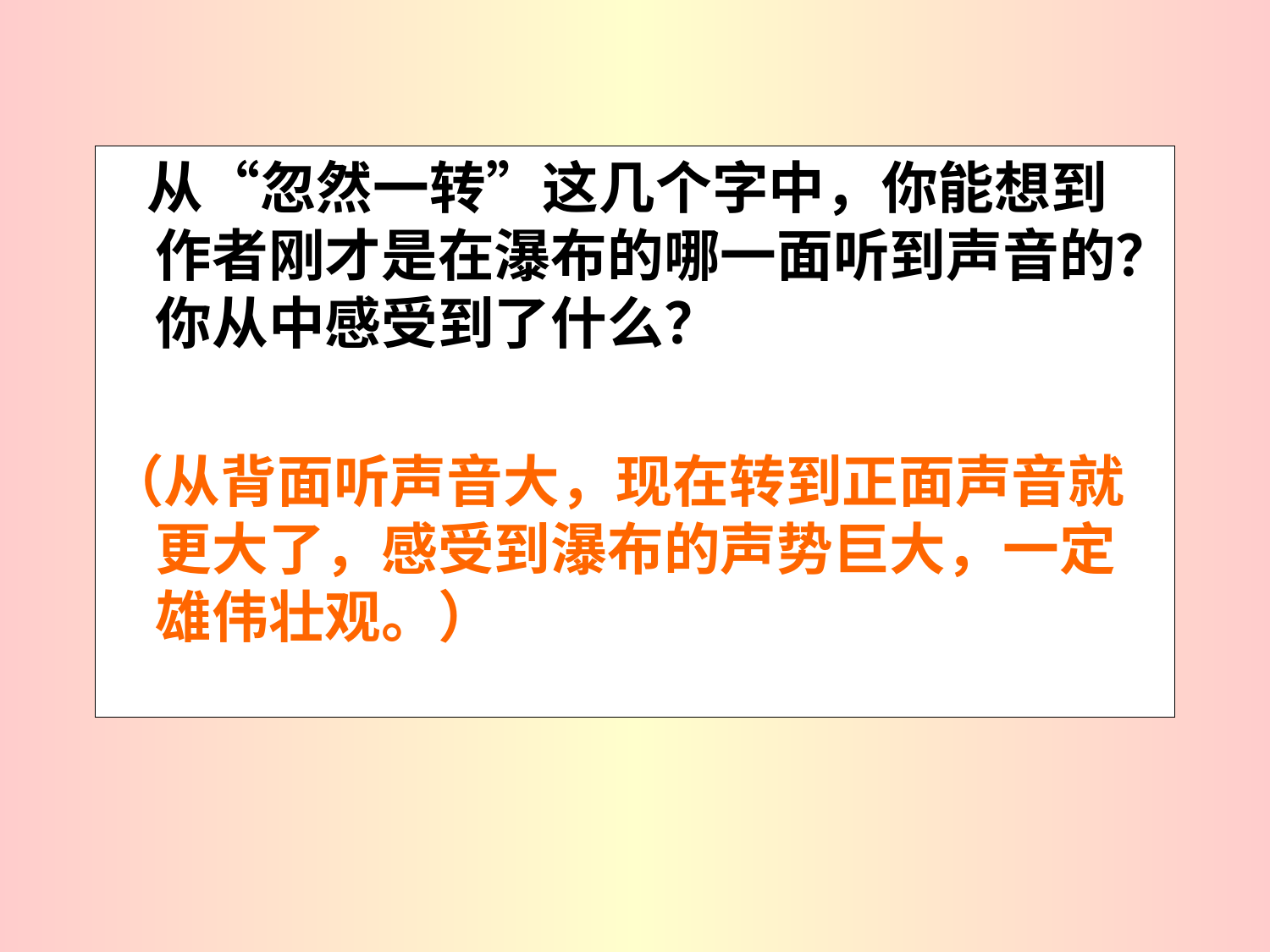

从“忽然一转”这几个字中，你能想到作者刚才是在瀑布的哪一面听到声音的？你从中感受到了什么？

（从背面听声音大，现在转到正面声音就更大了，感受到瀑布的声势巨大，一定雄伟壮观。）